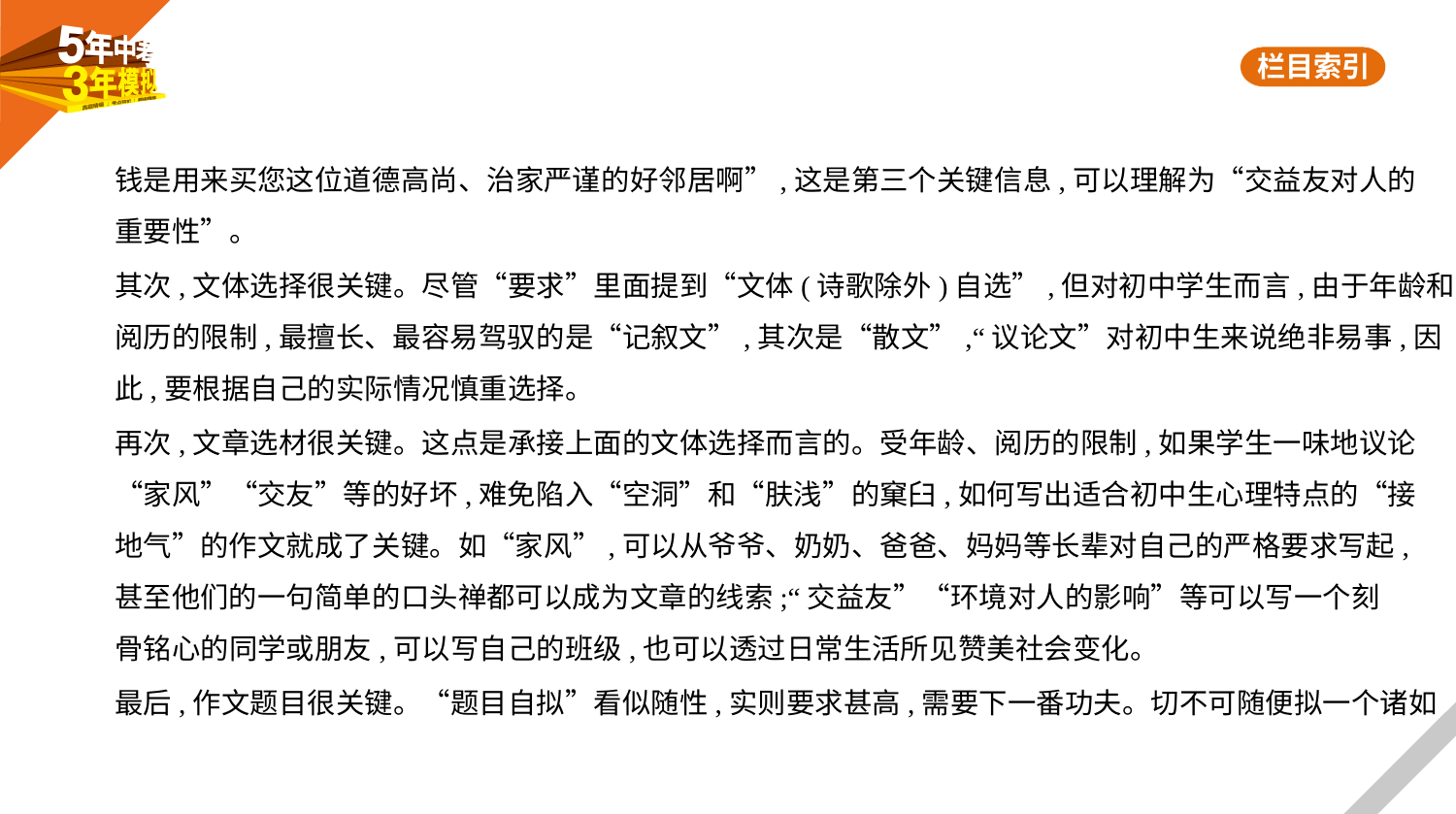

钱是用来买您这位道德高尚、治家严谨的好邻居啊”,这是第三个关键信息,可以理解为“交益友对人的
重要性”。
其次,文体选择很关键。尽管“要求”里面提到“文体(诗歌除外)自选”,但对初中学生而言,由于年龄和
阅历的限制,最擅长、最容易驾驭的是“记叙文”,其次是“散文”,“议论文”对初中生来说绝非易事,因
此,要根据自己的实际情况慎重选择。
再次,文章选材很关键。这点是承接上面的文体选择而言的。受年龄、阅历的限制,如果学生一味地议论
“家风”“交友”等的好坏,难免陷入“空洞”和“肤浅”的窠臼,如何写出适合初中生心理特点的“接
地气”的作文就成了关键。如“家风”,可以从爷爷、奶奶、爸爸、妈妈等长辈对自己的严格要求写起,
甚至他们的一句简单的口头禅都可以成为文章的线索;“交益友”“环境对人的影响”等可以写一个刻
骨铭心的同学或朋友,可以写自己的班级,也可以透过日常生活所见赞美社会变化。
最后,作文题目很关键。“题目自拟”看似随性,实则要求甚高,需要下一番功夫。切不可随便拟一个诸如